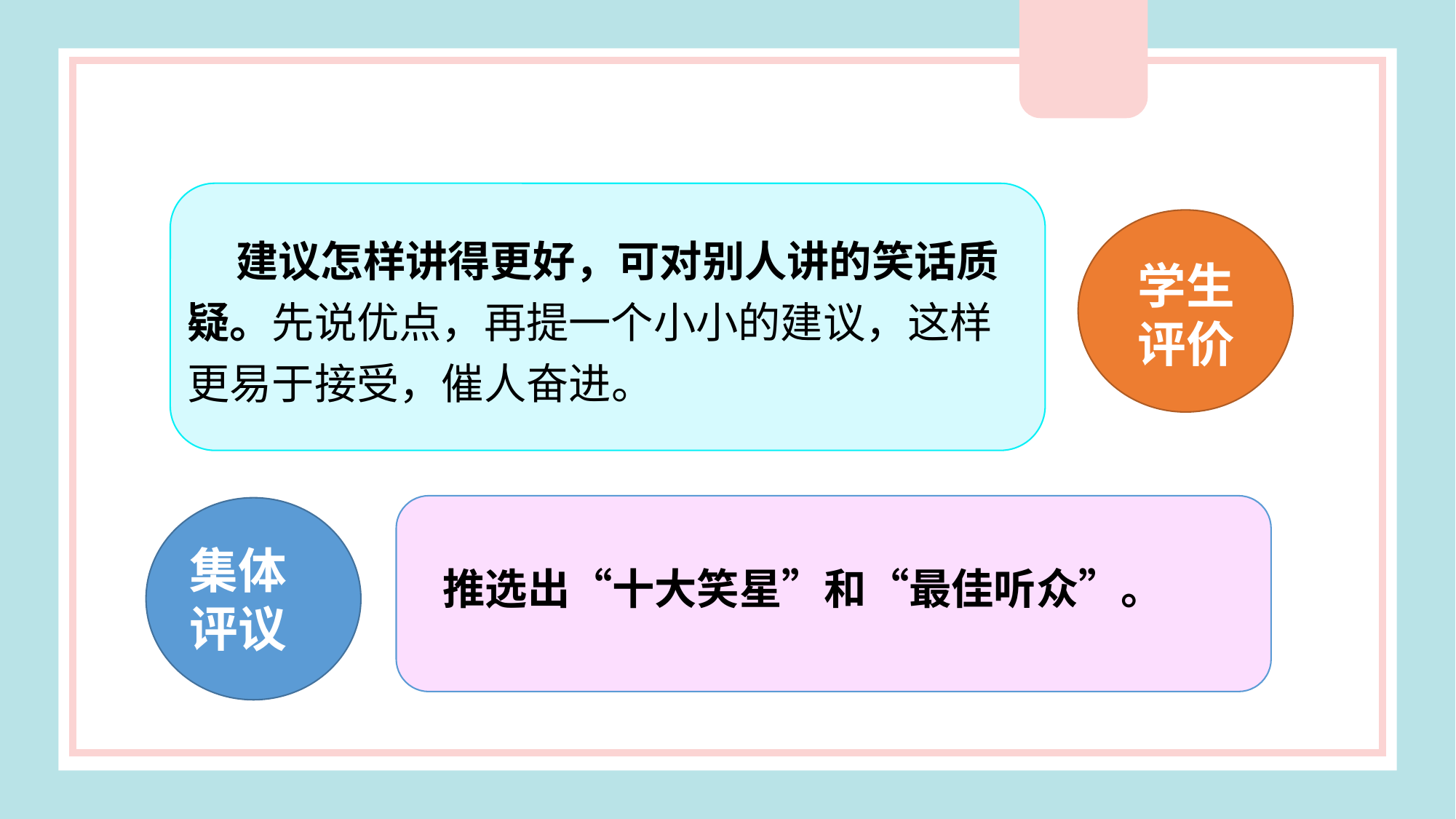

建议怎样讲得更好，可对别人讲的笑话质疑。先说优点，再提一个小小的建议，这样更易于接受，催人奋进。

学生
评价

    推选出“十大笑星”和“最佳听众”。

 集体
 评议